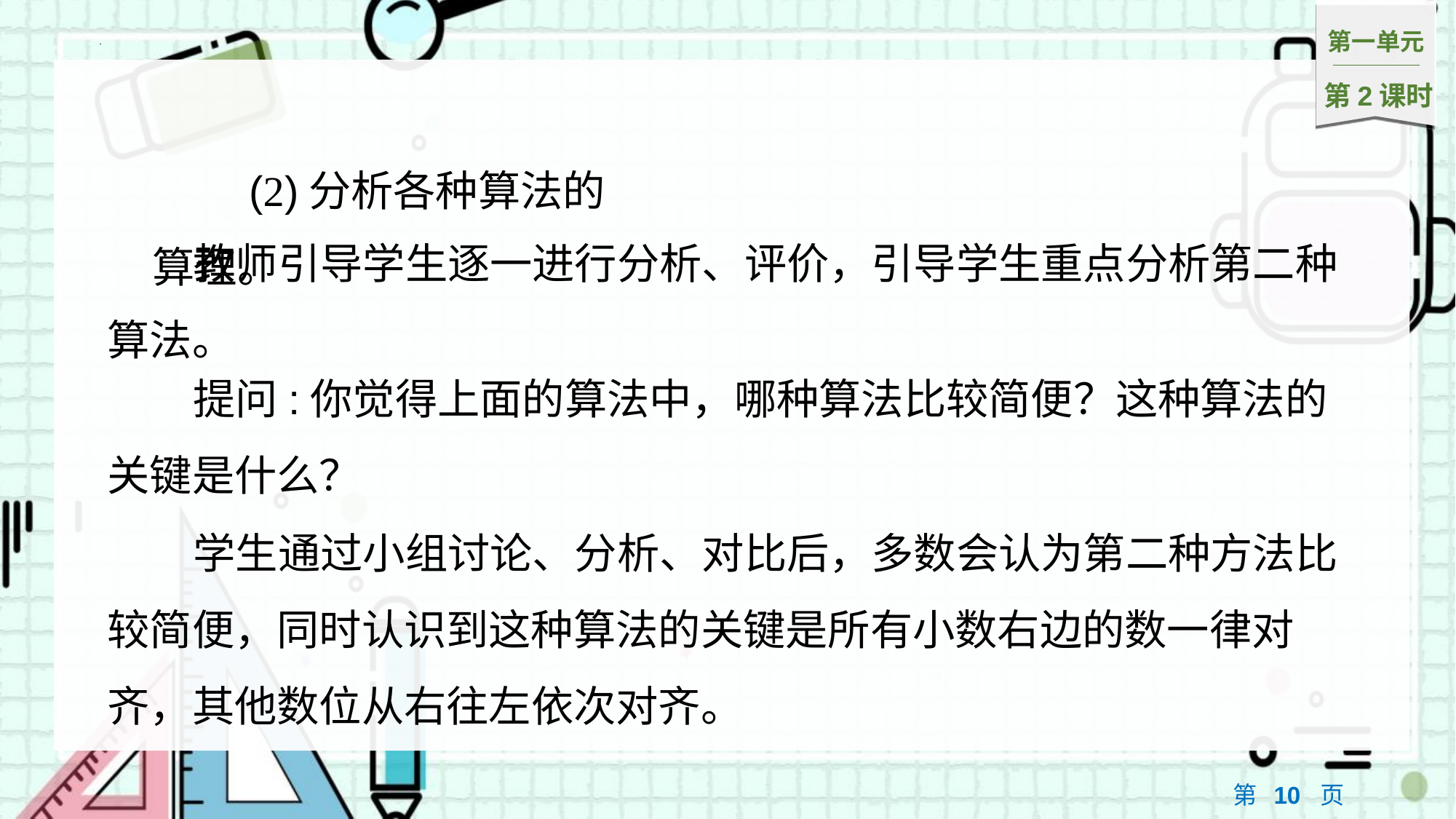

(2)分析各种算法的算理。
教师引导学生逐一进行分析、评价，引导学生重点分析第二种算法。
提问:你觉得上面的算法中，哪种算法比较简便？这种算法的关键是什么？
学生通过小组讨论、分析、对比后，多数会认为第二种方法比较简便，同时认识到这种算法的关键是所有小数右边的数一律对齐，其他数位从右往左依次对齐。